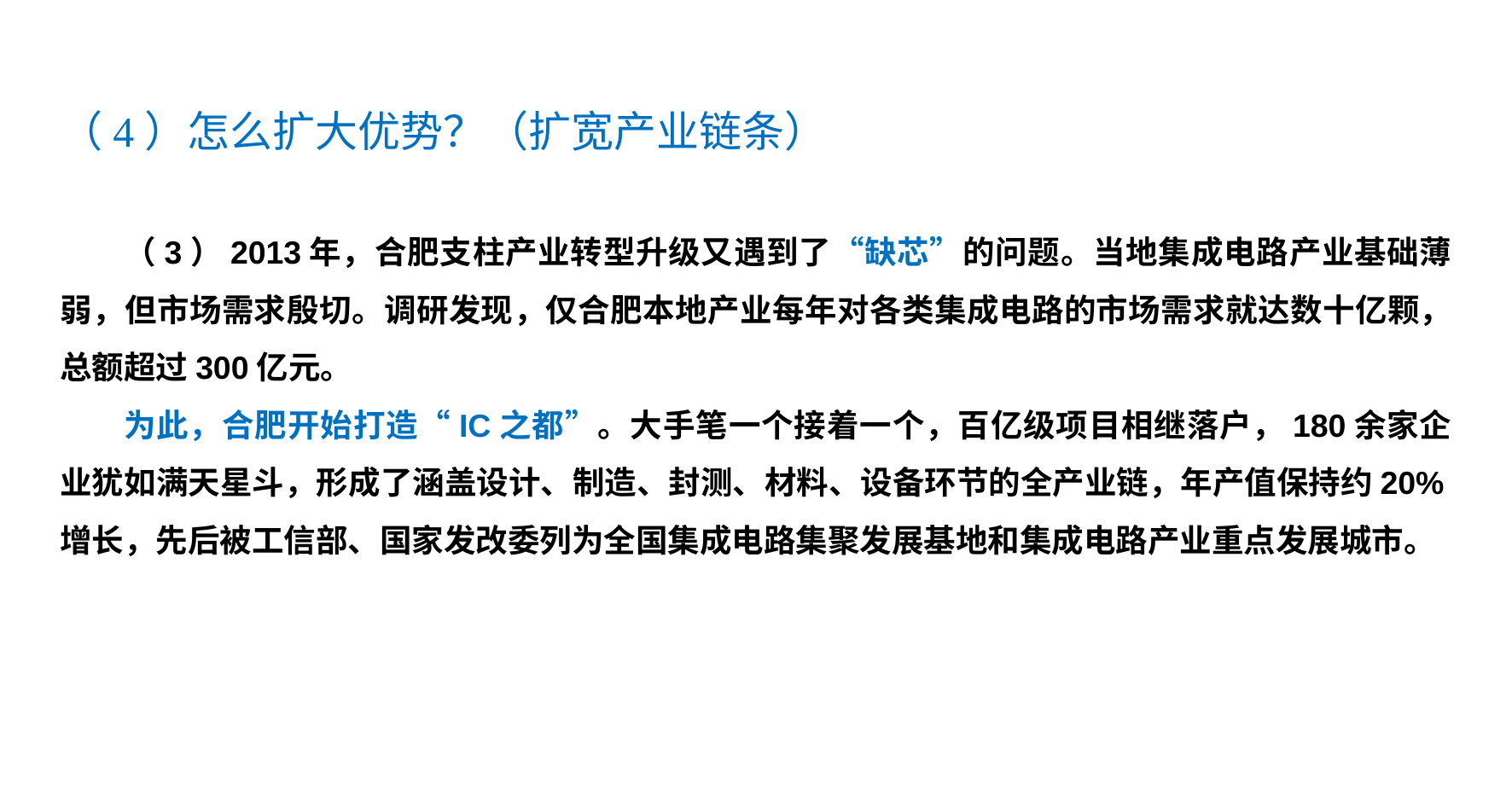

（4）怎么扩大优势？（扩宽产业链条）

（3）2013年，合肥支柱产业转型升级又遇到了“缺芯”的问题。当地集成电路产业基础薄弱，但市场需求殷切。调研发现，仅合肥本地产业每年对各类集成电路的市场需求就达数十亿颗，总额超过300亿元。
为此，合肥开始打造“IC之都”。大手笔一个接着一个，百亿级项目相继落户，180余家企业犹如满天星斗，形成了涵盖设计、制造、封测、材料、设备环节的全产业链，年产值保持约20%增长，先后被工信部、国家发改委列为全国集成电路集聚发展基地和集成电路产业重点发展城市。